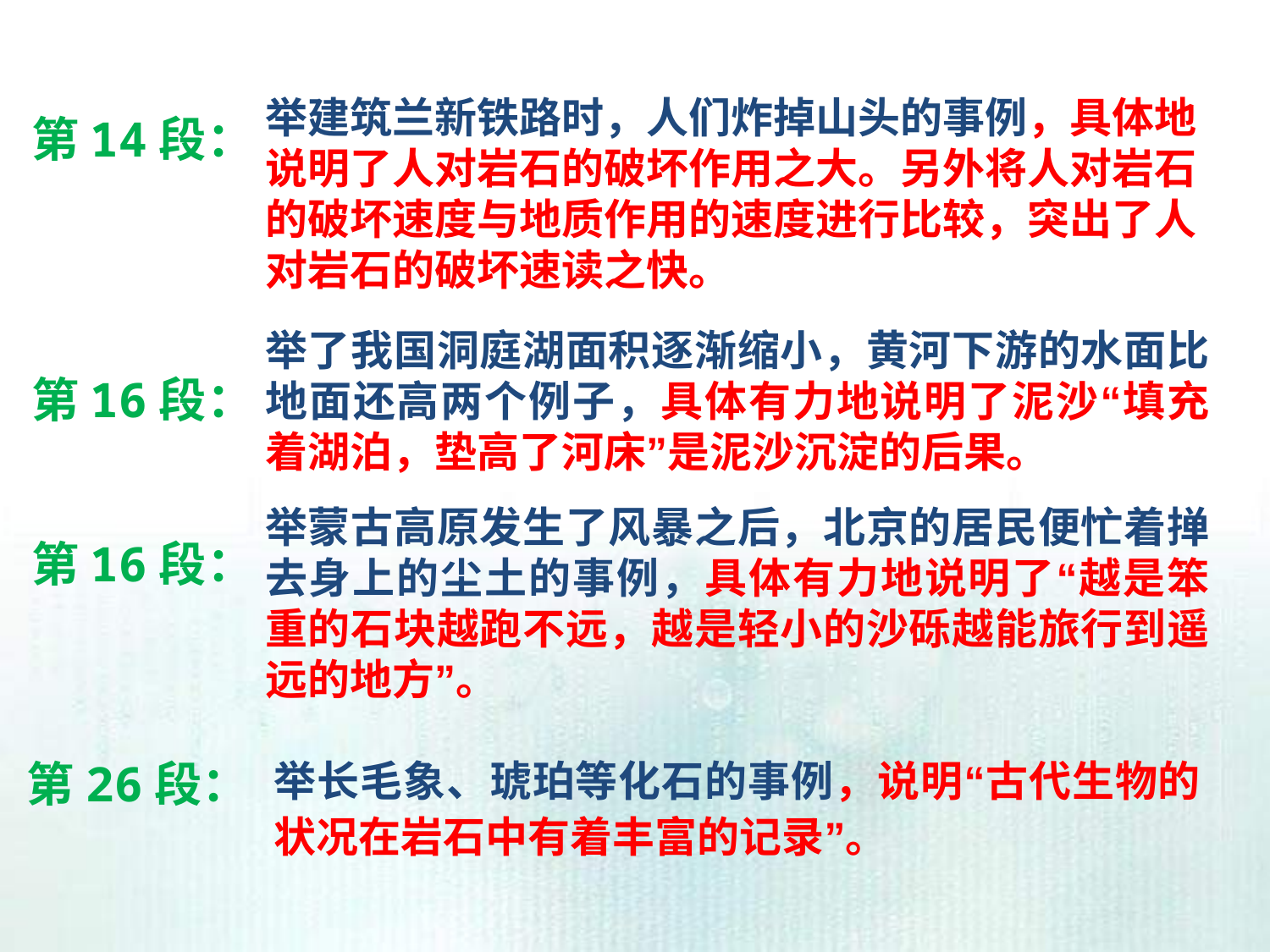

举建筑兰新铁路时，人们炸掉山头的事例，具体地说明了人对岩石的破坏作用之大。另外将人对岩石的破坏速度与地质作用的速度进行比较，突出了人对岩石的破坏速读之快。
第14段：
举了我国洞庭湖面积逐渐缩小，黄河下游的水面比地面还高两个例子，具体有力地说明了泥沙“填充着湖泊，垫高了河床”是泥沙沉淀的后果。

第16段：
举蒙古高原发生了风暴之后，北京的居民便忙着掸去身上的尘土的事例，具体有力地说明了“越是笨重的石块越跑不远，越是轻小的沙砾越能旅行到遥远的地方”。

第16段：
第26段：
举长毛象、琥珀等化石的事例，说明“古代生物的状况在岩石中有着丰富的记录”。